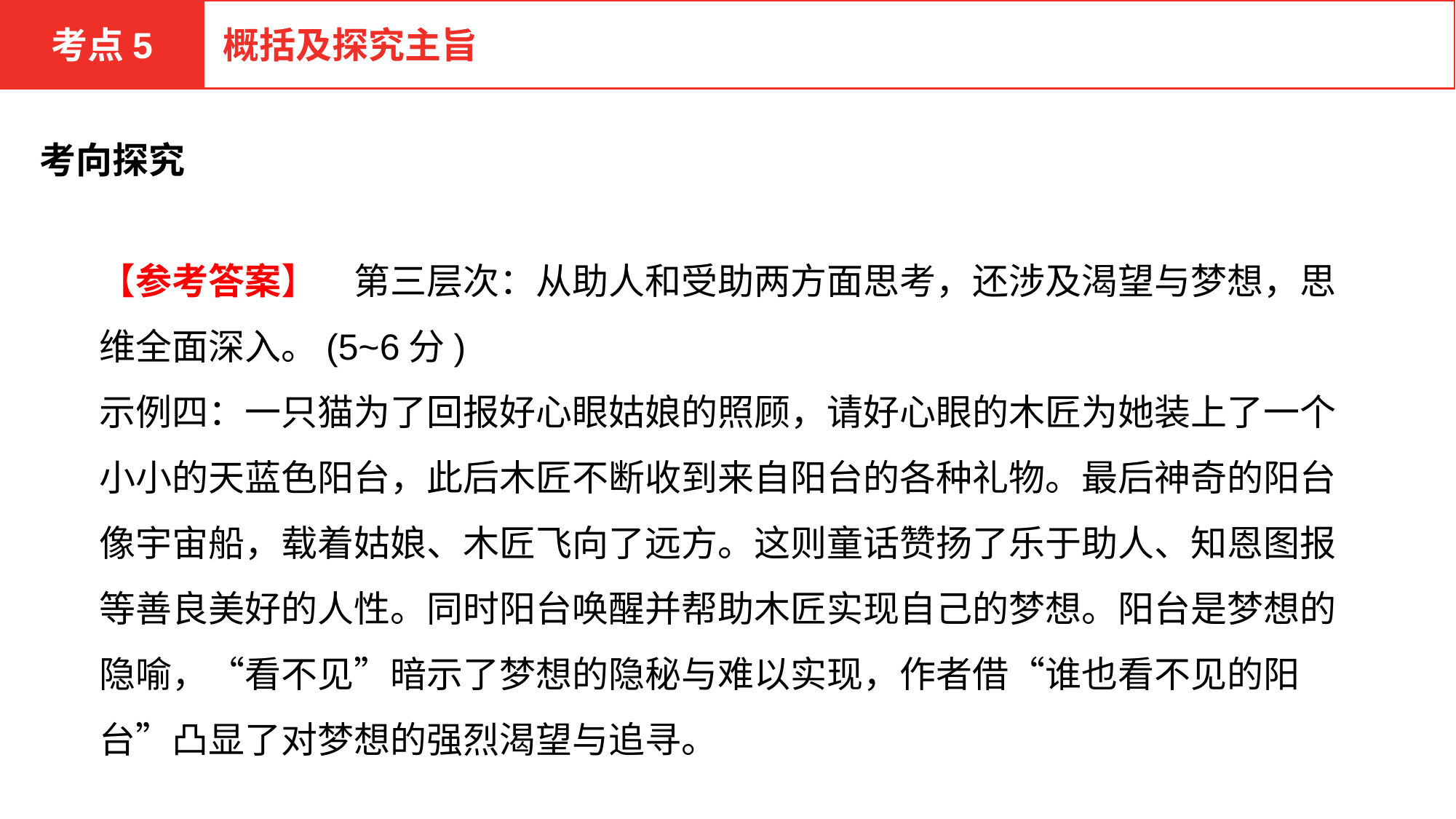

考点5
概括及探究主旨
考向探究

【参考答案】　第三层次：从助人和受助两方面思考，还涉及渴望与梦想，思维全面深入。(5~6分)
示例四：一只猫为了回报好心眼姑娘的照顾，请好心眼的木匠为她装上了一个小小的天蓝色阳台，此后木匠不断收到来自阳台的各种礼物。最后神奇的阳台像宇宙船，载着姑娘、木匠飞向了远方。这则童话赞扬了乐于助人、知恩图报等善良美好的人性。同时阳台唤醒并帮助木匠实现自己的梦想。阳台是梦想的隐喻，“看不见”暗示了梦想的隐秘与难以实现，作者借“谁也看不见的阳台”凸显了对梦想的强烈渴望与追寻。